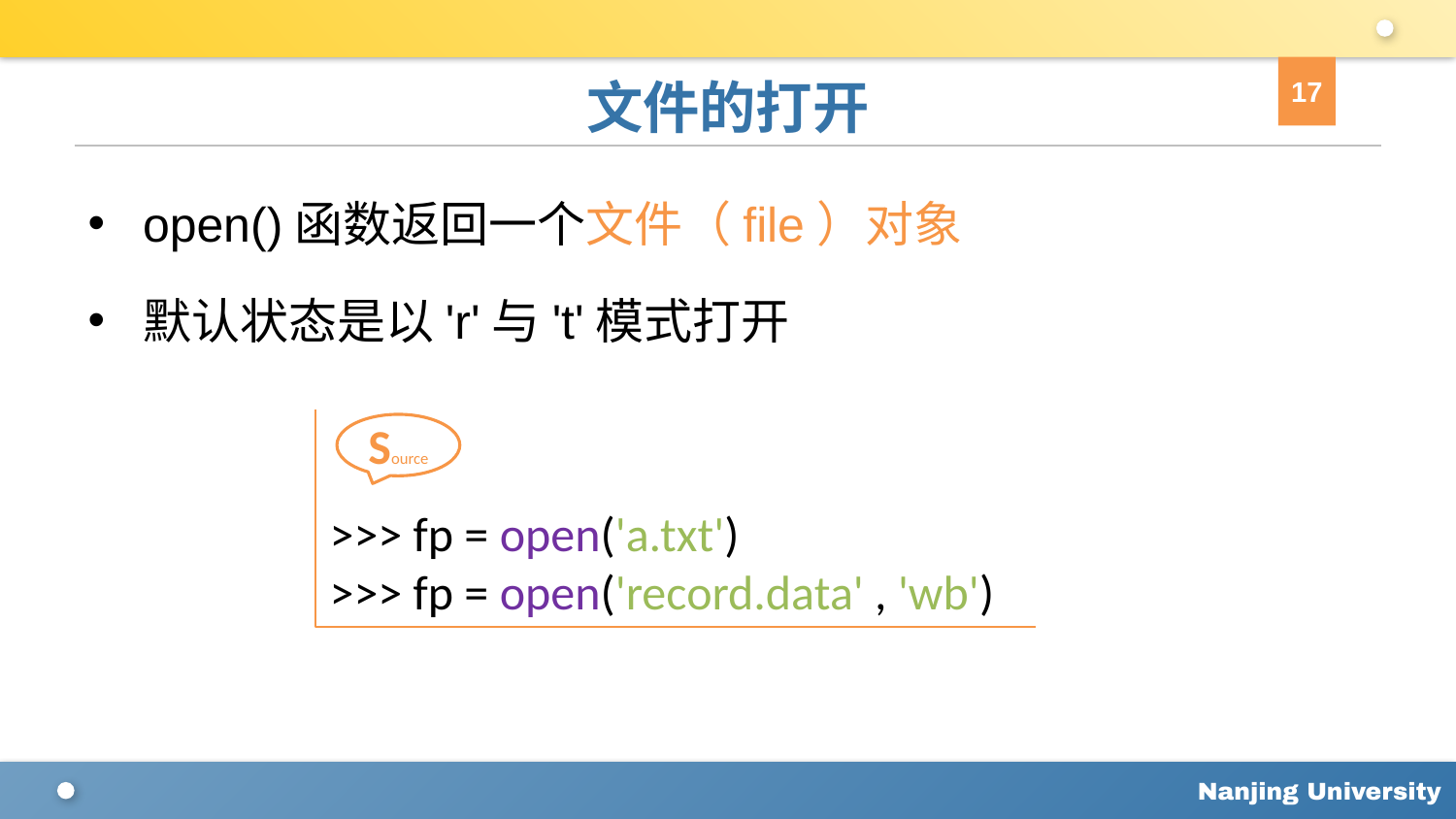

17
# 文件的打开
open()函数返回一个文件（file）对象
默认状态是以'r'与't'模式打开

>>> fp = open('a.txt')
>>> fp = open('record.data' , 'wb')
Source